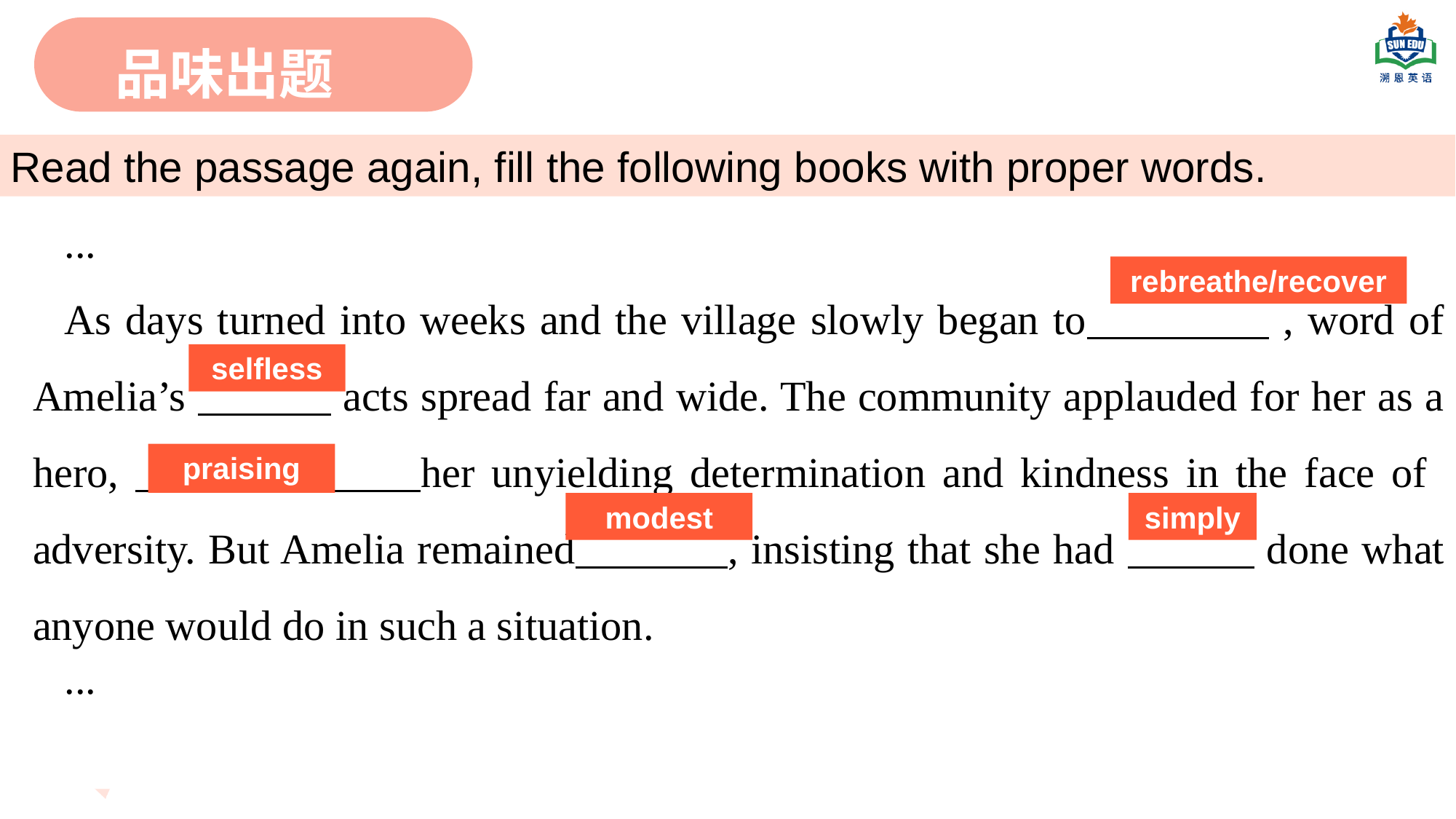

品味出题
Read the passage again, fill the following books with proper words.
...
As days turned into weeks and the village slowly began to              , word of Amelia’s             acts spread far and wide. The community applauded for her as a hero,                  her unyielding determination and kindness in the face of  adversity. But Amelia remained            , insisting that she had            done what anyone would do in such a situation.
...
rebreathe/recover
selfless
praising
modest
simply